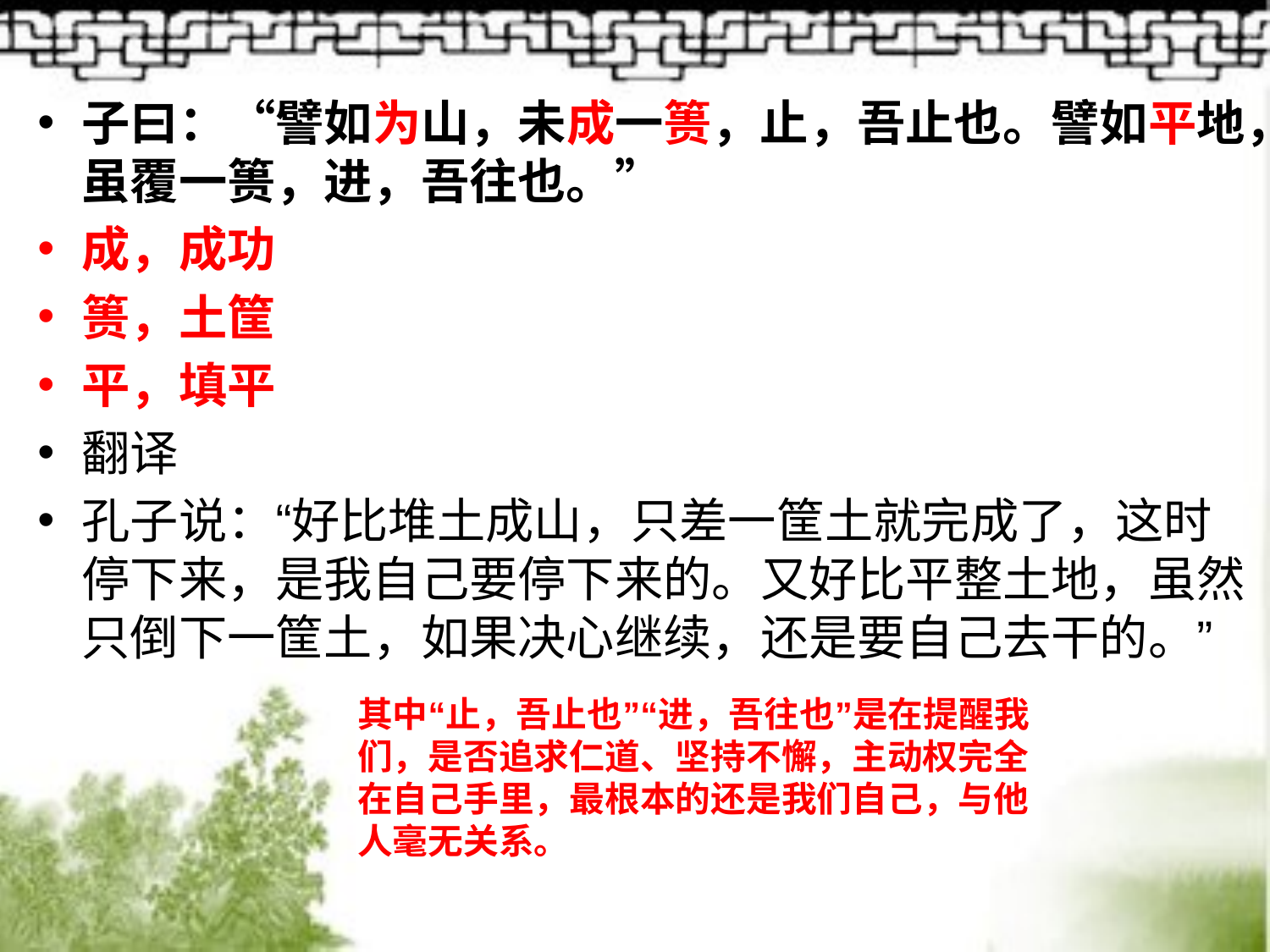

子曰：“譬如为山，未成一篑，止，吾止也。譬如平地，虽覆一篑，进，吾往也。”
成，成功
篑，土筐
平，填平
翻译
孔子说：“好比堆土成山，只差一筐土就完成了，这时停下来，是我自己要停下来的。又好比平整土地，虽然只倒下一筐土，如果决心继续，还是要自己去干的。”
其中“止，吾止也”“进，吾往也”是在提醒我们，是否追求仁道、坚持不懈，主动权完全在自己手里，最根本的还是我们自己，与他人毫无关系。